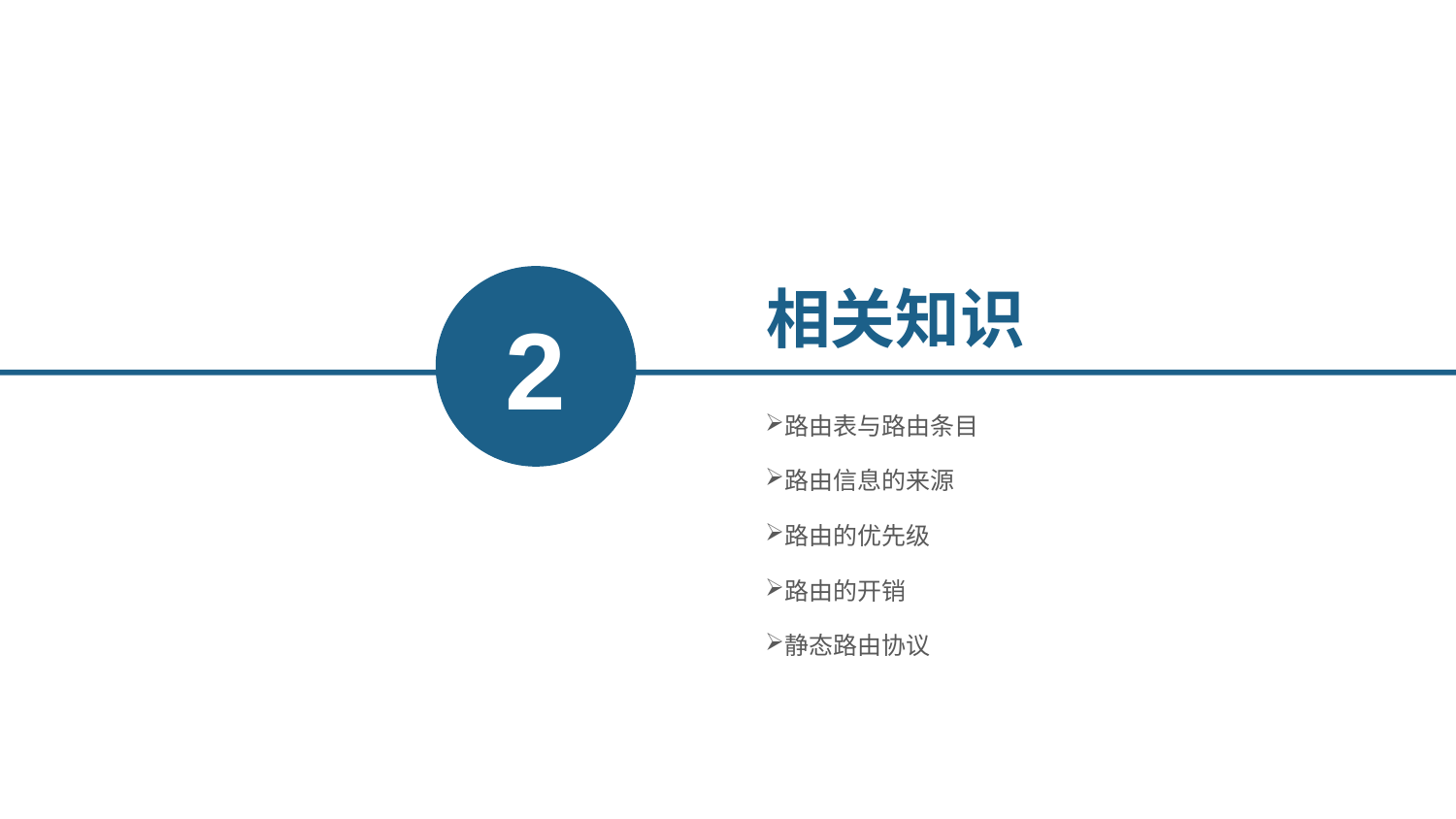

2
相关知识

路由表与路由条目
路由信息的来源
路由的优先级
路由的开销
静态路由协议